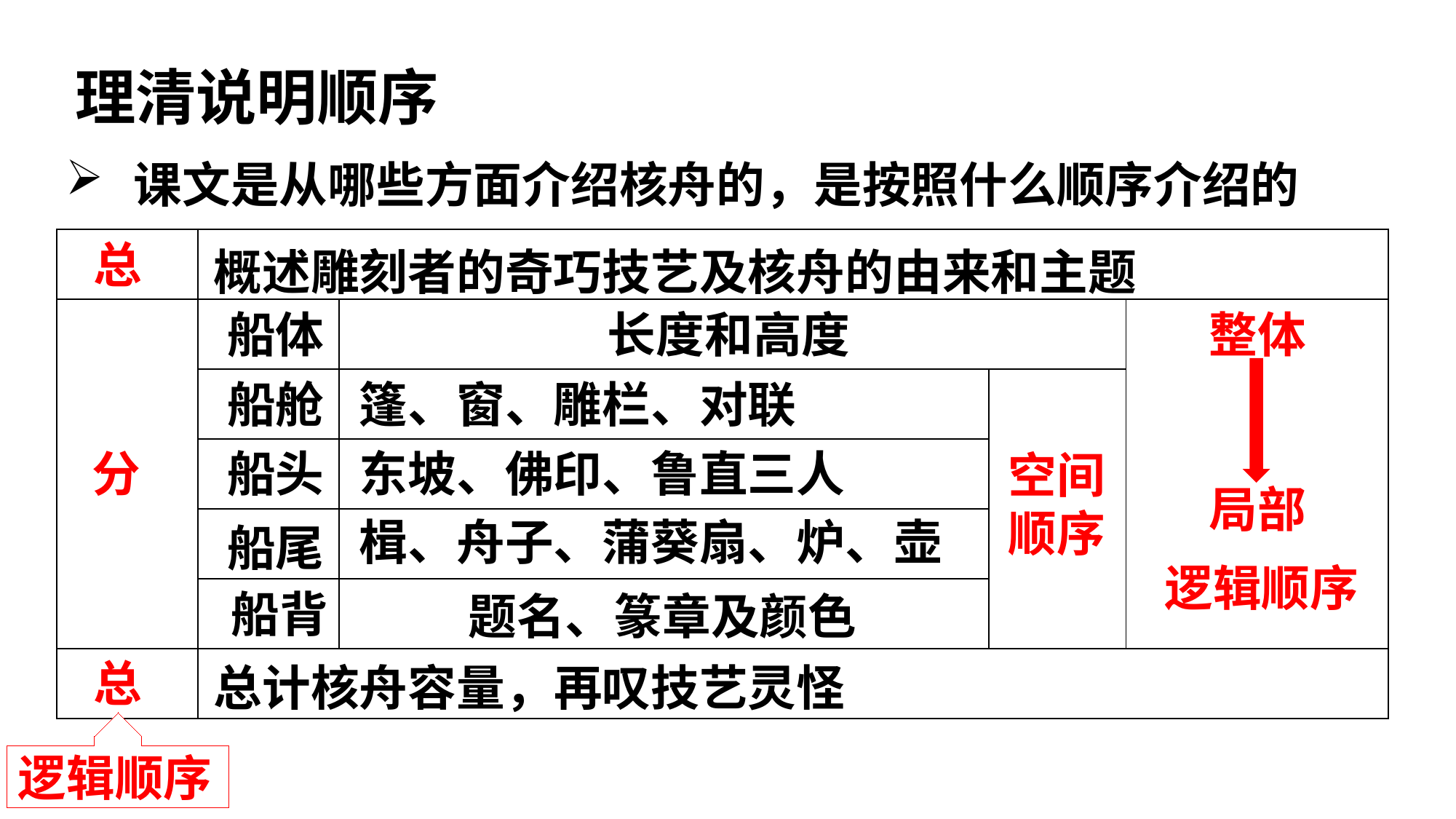

理清说明顺序
课文是从哪些方面介绍核舟的，是按照什么顺序介绍的
|  |  |  |  |  |
| --- | --- | --- | --- | --- |
|  |  |  |  |  |
|  |  |  |  |  |
|  |  |  |  |  |
|  |  |  |  |  |
|  |  |  |  |  |
|  |  |  |  |  |
总
概述雕刻者的奇巧技艺及核舟的由来和主题
船体
长度和高度
整体

局部

船舱
篷、窗、雕栏、对联
分
船头
东坡、佛印、鲁直三人
空间顺序
船尾
楫、舟子、蒲葵扇、炉、壶
逻辑顺序
船背
题名、篆章及颜色
总
总计核舟容量，再叹技艺灵怪
逻辑顺序